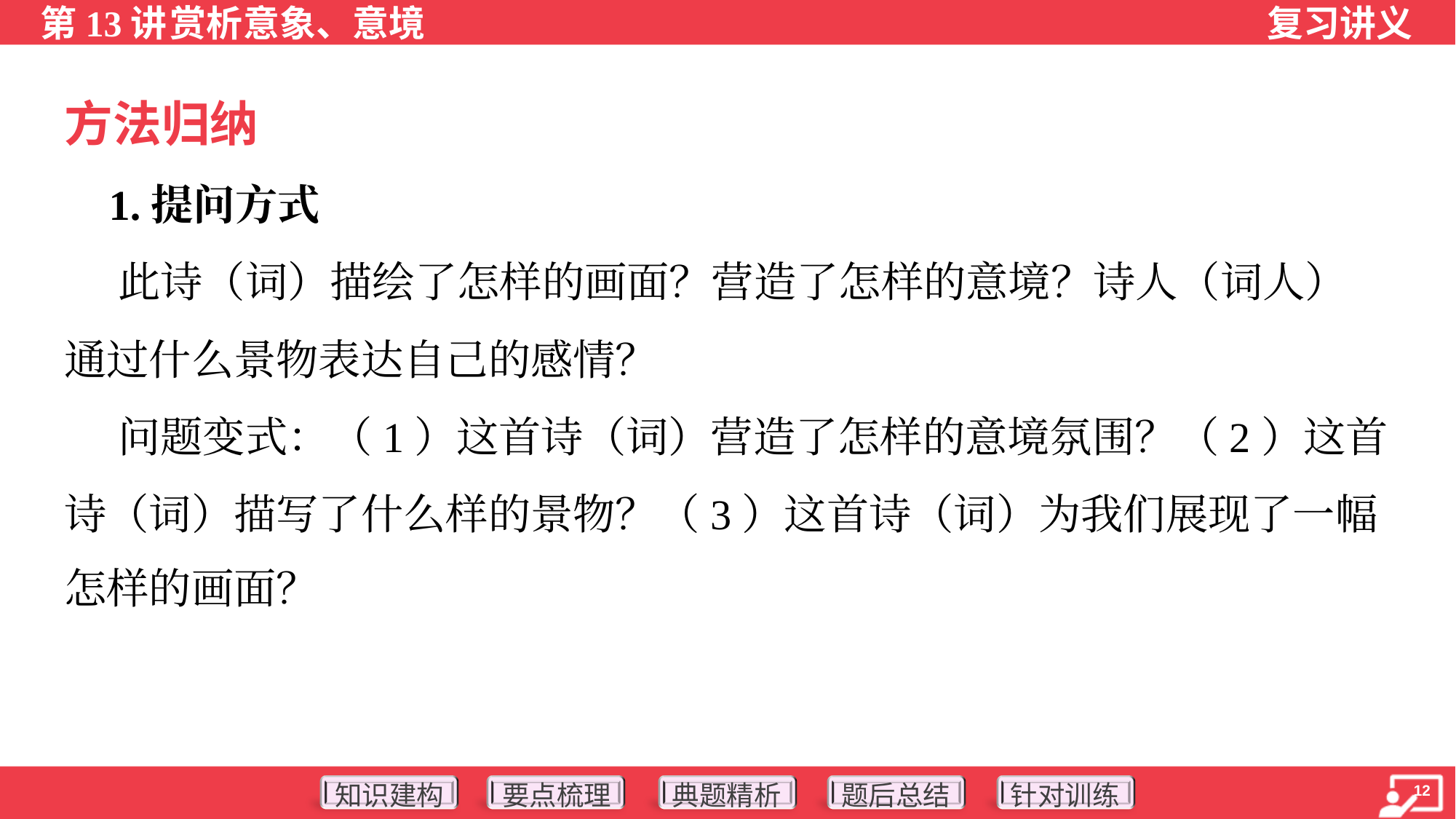

方法归纳
    1.提问方式
    此诗（词）描绘了怎样的画面？营造了怎样的意境？诗人（词人）
通过什么景物表达自己的感情？
    问题变式：（1）这首诗（词）营造了怎样的意境氛围？（2）这首
诗（词）描写了什么样的景物？（3）这首诗（词）为我们展现了一幅
怎样的画面？